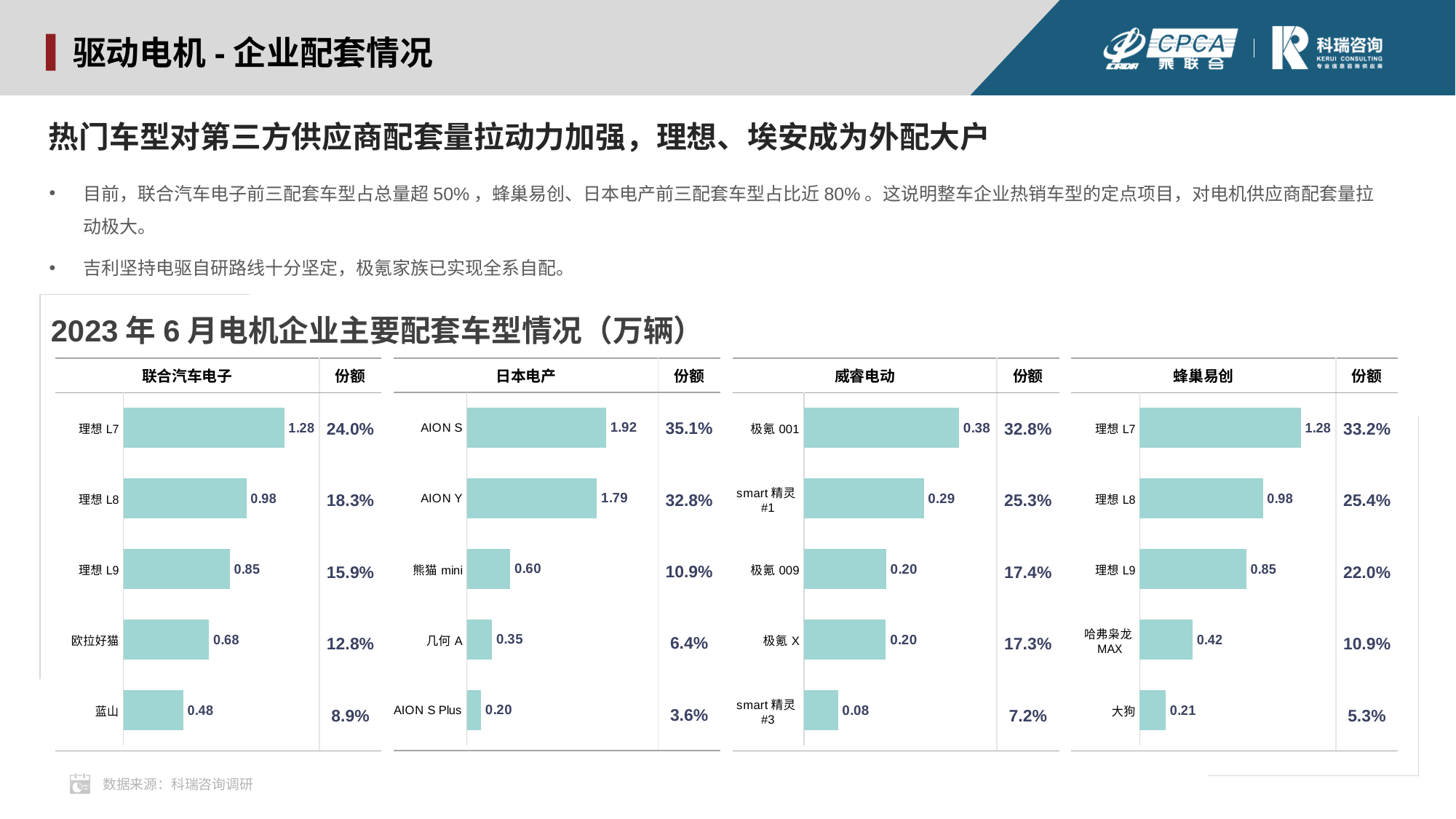

驱动电机-企业配套情况
热门车型对第三方供应商配套量拉动力加强，理想、埃安成为外配大户
目前，联合汽车电子前三配套车型占总量超50%，蜂巢易创、日本电产前三配套车型占比近80%。这说明整车企业热销车型的定点项目，对电机供应商配套量拉动极大。
吉利坚持电驱自研路线十分坚定，极氪家族已实现全系自配。
2023年6月电机企业主要配套车型情况（万辆）
| 日本电产 | 份额 |
| --- | --- |
|  | 35.1% |
|  | 32.8% |
|  | 10.9% |
|  | 6.4% |
|  | 3.6% |
| 联合汽车电子 | 份额 |
| --- | --- |
|  | 24.0% |
|  | 18.3% |
|  | 15.9% |
|  | 12.8% |
|  | 8.9% |
| 威睿电动 | 份额 |
| --- | --- |
|  | 32.8% |
|  | 25.3% |
|  | 17.4% |
|  | 17.3% |
|  | 7.2% |
| 蜂巢易创 | 份额 |
| --- | --- |
|  | 33.2% |
|  | 25.4% |
|  | 22.0% |
|  | 10.9% |
|  | 5.3% |

### Chart

| Category | 2月 |
|---|---|
| AION S | 1.9187 |
| AION Y | 1.7935 |
| 熊猫mini | 0.5984 |
| 几何A | 0.3494 |
| AION S Plus | 0.1967 |

### Chart

| Category | 2月 |
|---|---|
| 理想L7 | 1.2811 |
| 理想L8 | 0.9796 |
| 理想L9 | 0.8478 |
| 欧拉好猫 | 0.6825 |
| 蓝山 | 0.4774 |

### Chart

| Category | 2月 |
|---|---|
| 极氪001 | 0.3815 |
| smart精灵#1 | 0.2946 |
| 极氪009 | 0.2023 |
| 极氪X | 0.2015 |
| smart精灵#3 | 0.084 |

### Chart

| Category | 2月 |
|---|---|
| 理想L7 | 1.2811 |
| 理想L8 | 0.9796 |
| 理想L9 | 0.8478 |
| 哈弗枭龙MAX | 0.4202 |
| 大狗 | 0.2065 |
数据来源：科瑞咨询调研